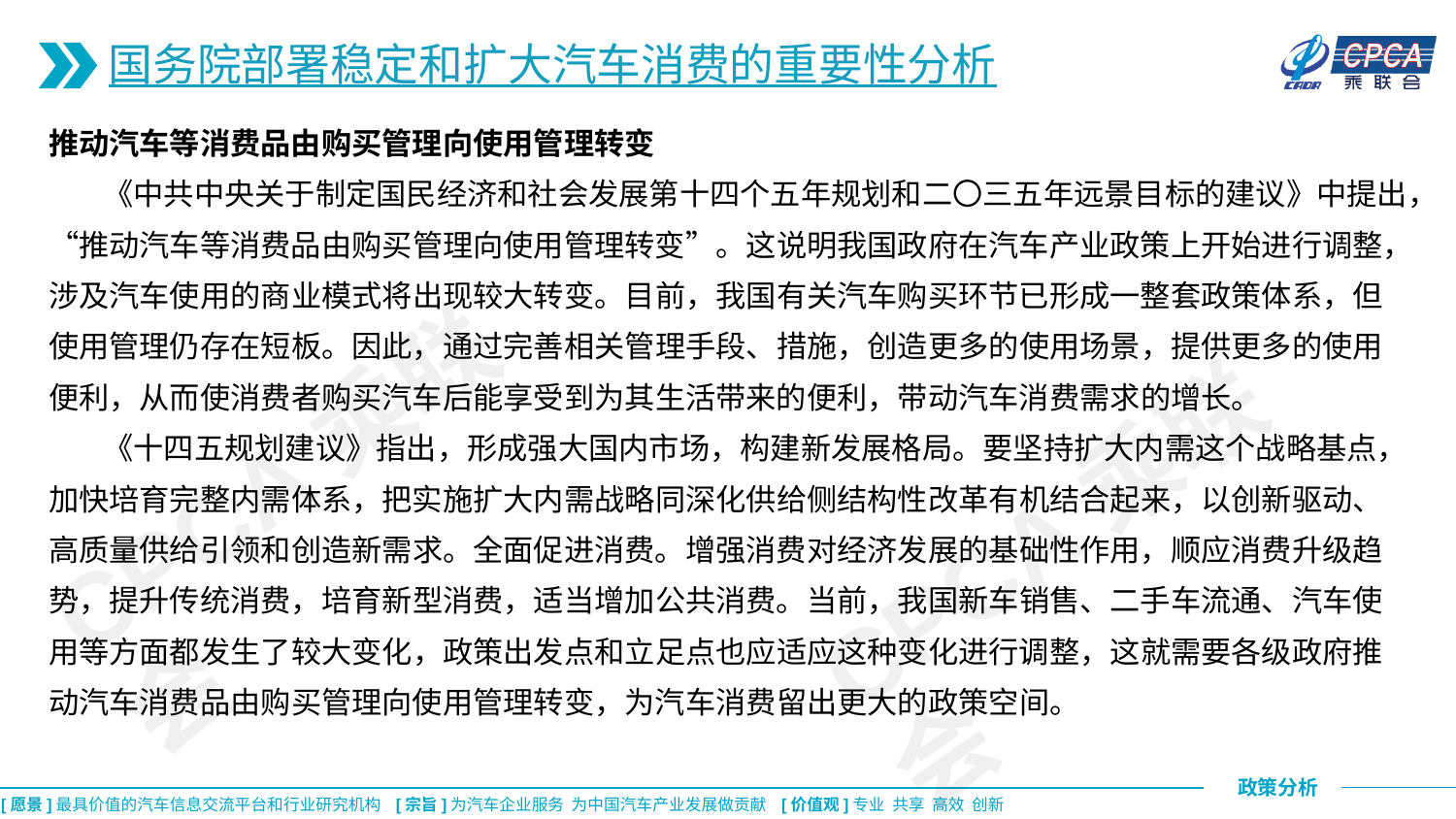

国务院部署稳定和扩大汽车消费的重要性分析
推动汽车等消费品由购买管理向使用管理转变
       《中共中央关于制定国民经济和社会发展第十四个五年规划和二〇三五年远景目标的建议》中提出，“推动汽车等消费品由购买管理向使用管理转变”。这说明我国政府在汽车产业政策上开始进行调整，涉及汽车使用的商业模式将出现较大转变。目前，我国有关汽车购买环节已形成一整套政策体系，但使用管理仍存在短板。因此，通过完善相关管理手段、措施，创造更多的使用场景，提供更多的使用便利，从而使消费者购买汽车后能享受到为其生活带来的便利，带动汽车消费需求的增长。
       《十四五规划建议》指出，形成强大国内市场，构建新发展格局。要坚持扩大内需这个战略基点，加快培育完整内需体系，把实施扩大内需战略同深化供给侧结构性改革有机结合起来，以创新驱动、高质量供给引领和创造新需求。全面促进消费。增强消费对经济发展的基础性作用，顺应消费升级趋势，提升传统消费，培育新型消费，适当增加公共消费。当前，我国新车销售、二手车流通、汽车使用等方面都发生了较大变化，政策出发点和立足点也应适应这种变化进行调整，这就需要各级政府推动汽车消费品由购买管理向使用管理转变，为汽车消费留出更大的政策空间。
CPCA乘联会
CPCA乘联会